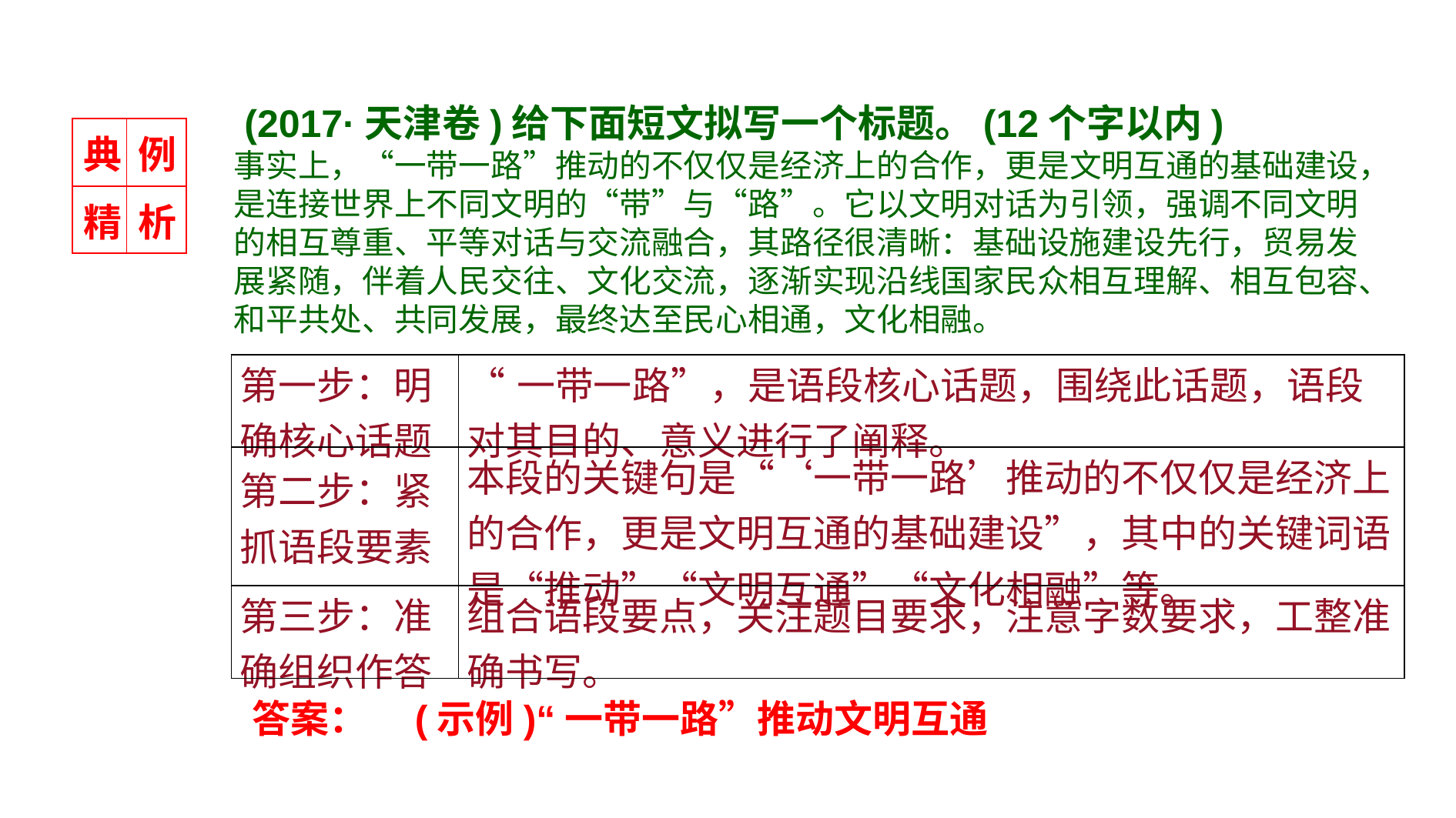

(2017·天津卷)给下面短文拟写一个标题。(12个字以内)
事实上，“一带一路”推动的不仅仅是经济上的合作，更是文明互通的基础建设，是连接世界上不同文明的“带”与“路”。它以文明对话为引领，强调不同文明的相互尊重、平等对话与交流融合，其路径很清晰：基础设施建设先行，贸易发展紧随，伴着人民交往、文化交流，逐渐实现沿线国家民众相互理解、相互包容、和平共处、共同发展，最终达至民心相通，文化相融。
| 典 | 例 |
| --- | --- |
| 精 | 析 |
| 第一步：明确核心话题 | “一带一路”，是语段核心话题，围绕此话题，语段对其目的、意义进行了阐释。 |
| --- | --- |
| 第二步：紧抓语段要素 | 本段的关键句是“‘一带一路’推动的不仅仅是经济上的合作，更是文明互通的基础建设”，其中的关键词语是“推动”“文明互通”“文化相融”等。 |
| 第三步：准确组织作答 | 组合语段要点，关注题目要求，注意字数要求，工整准确书写。 |
答案：　(示例)“一带一路”推动文明互通